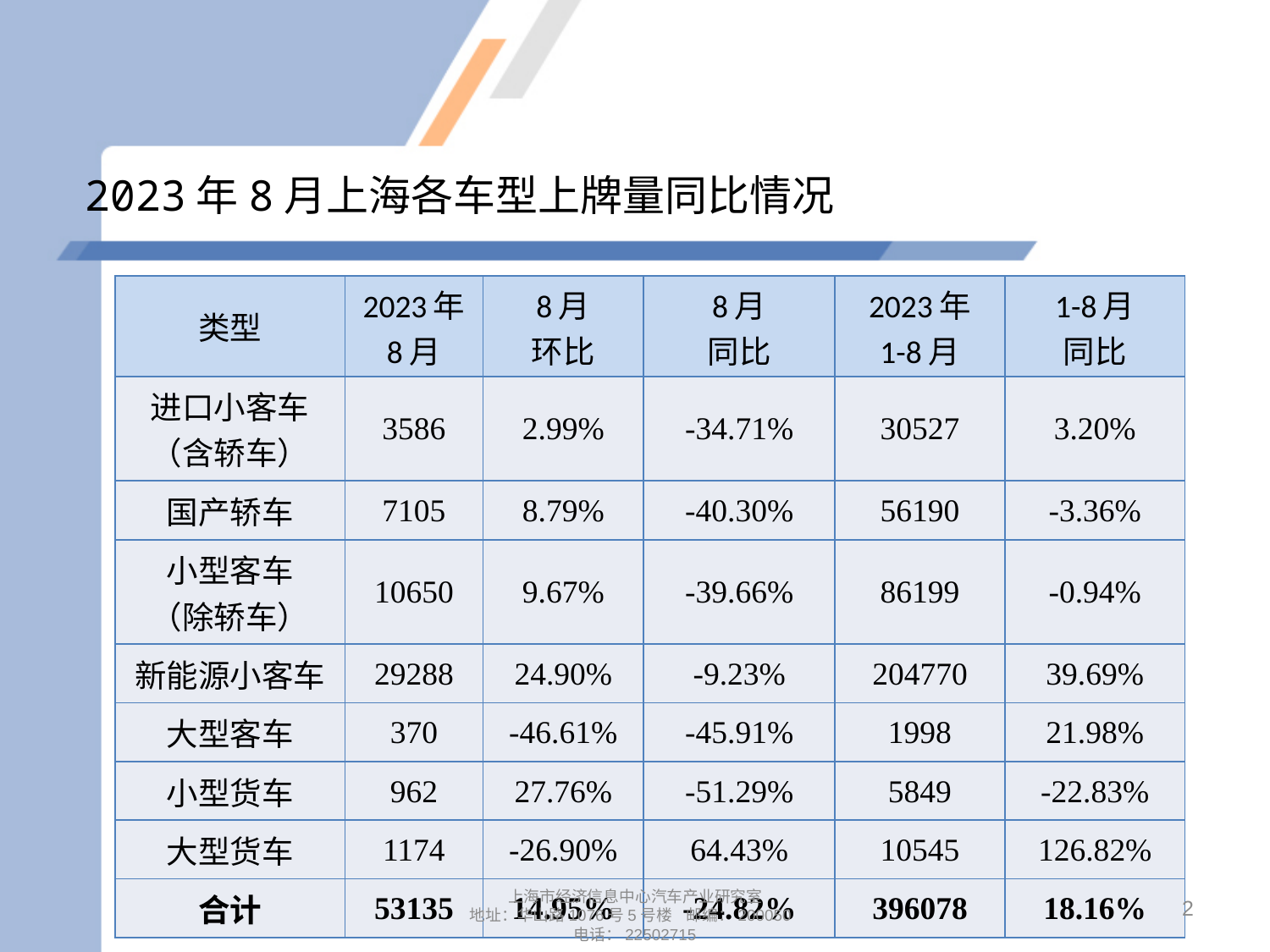

# 2023年8月上海各车型上牌量同比情况

| 类型 | 2023年 8月 | 8月 环比 | 8月 同比 | 2023年 1-8月 | 1-8月 同比 |
| --- | --- | --- | --- | --- | --- |
| 进口小客车 （含轿车） | 3586 | 2.99% | -34.71% | 30527 | 3.20% |
| 国产轿车 | 7105 | 8.79% | -40.30% | 56190 | -3.36% |
| 小型客车 （除轿车） | 10650 | 9.67% | -39.66% | 86199 | -0.94% |
| 新能源小客车 | 29288 | 24.90% | -9.23% | 204770 | 39.69% |
| 大型客车 | 370 | -46.61% | -45.91% | 1998 | 21.98% |
| 小型货车 | 962 | 27.76% | -51.29% | 5849 | -22.83% |
| 大型货车 | 1174 | -26.90% | 64.43% | 10545 | 126.82% |
| 合计 | 53135 | 14.95% | -24.82% | 396078 | 18.16% |

2
上海市经济信息中心汽车产业研究室
地址：华山路1076号5号楼    邮编：200050
电话：22502715